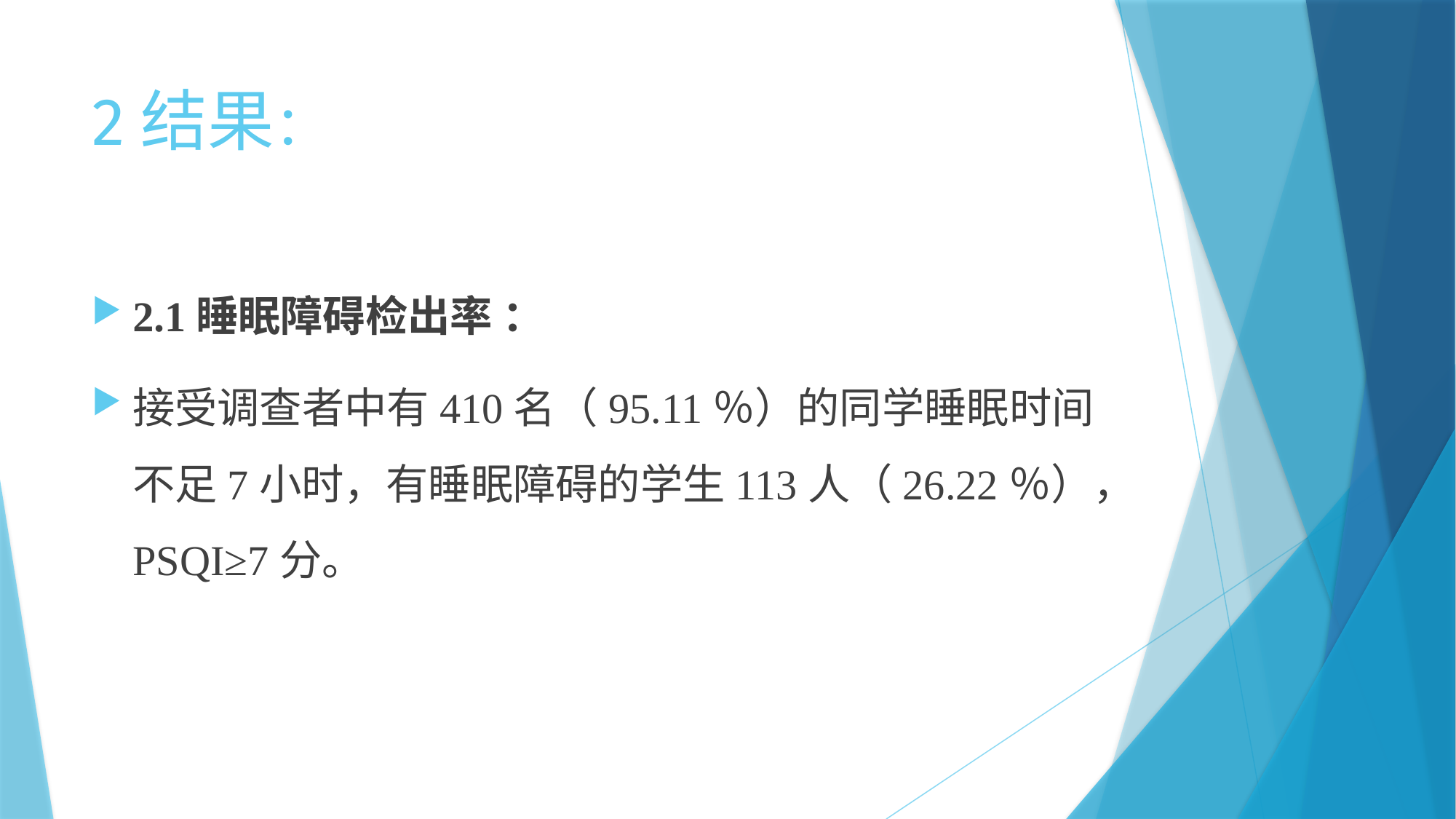

# 2结果：
2.1睡眠障碍检出率 ：
接受调查者中有410名（95.11％）的同学睡眠时间不足7小时，有睡眠障碍的学生113人（26.22％），PSQI≥7分。